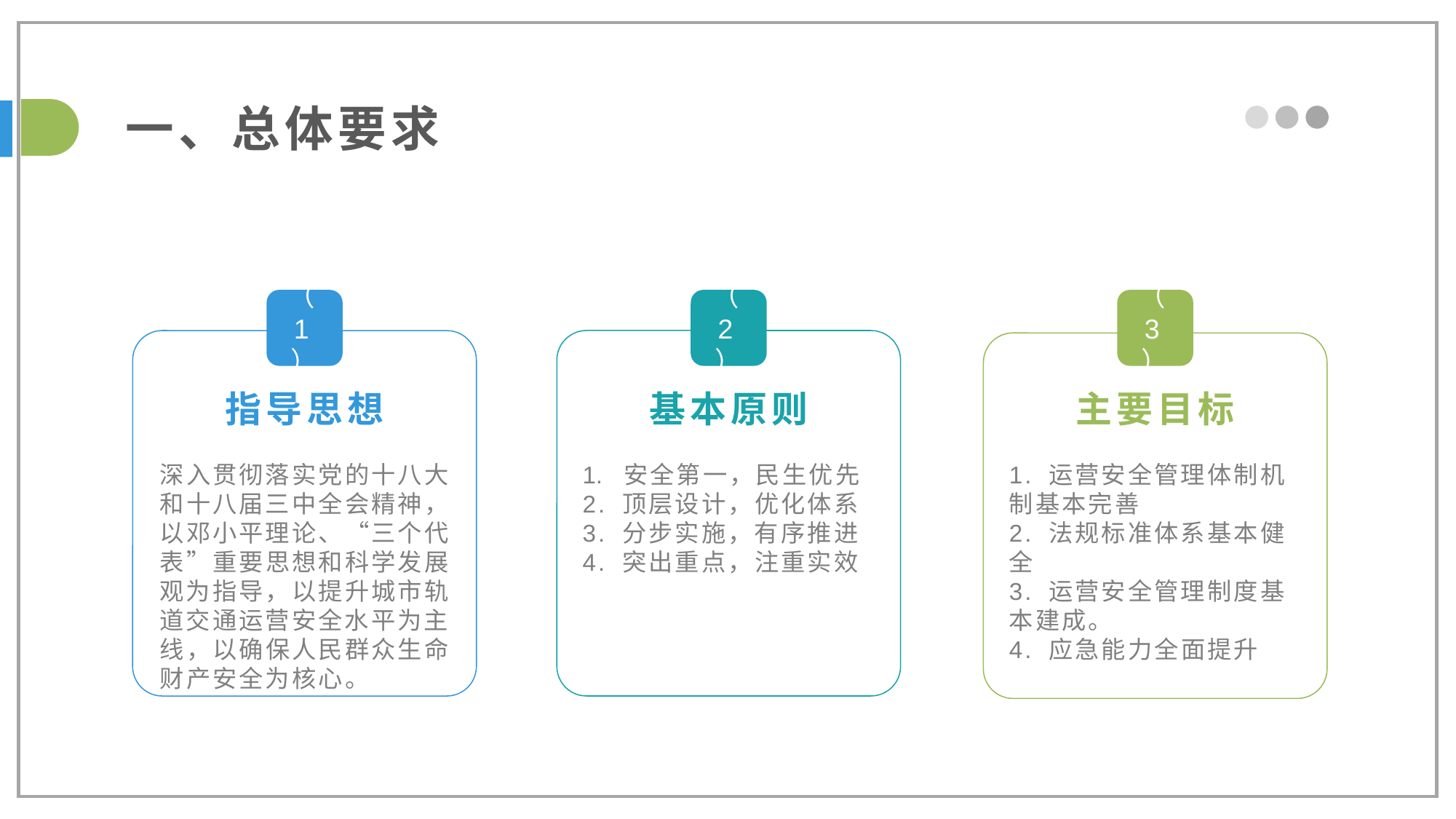

一、总体要求

（1）
（2）
（3）

基本原则
主要目标
指导思想
安全第一，民生优先
2. 顶层设计，优化体系
3. 分步实施，有序推进
4. 突出重点，注重实效
1. 运营安全管理体制机制基本完善
2. 法规标准体系基本健全
3. 运营安全管理制度基本建成。
4. 应急能力全面提升
深入贯彻落实党的十八大和十八届三中全会精神，以邓小平理论、“三个代表”重要思想和科学发展观为指导，以提升城市轨道交通运营安全水平为主线，以确保人民群众生命财产安全为核心。